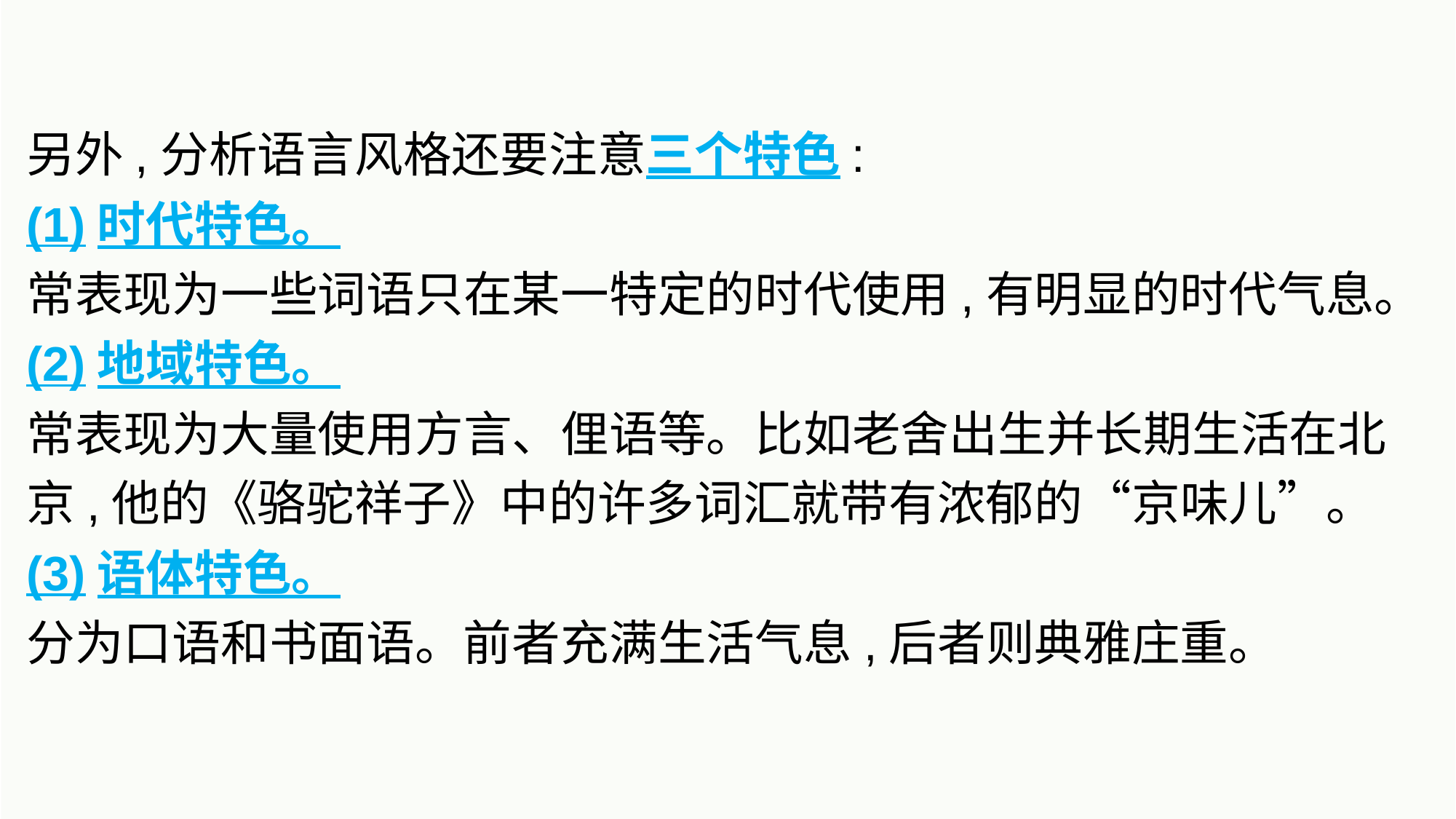

另外,分析语言风格还要注意三个特色:
(1)时代特色。
常表现为一些词语只在某一特定的时代使用,有明显的时代气息。
(2)地域特色。
常表现为大量使用方言、俚语等。比如老舍出生并长期生活在北京,他的《骆驼祥子》中的许多词汇就带有浓郁的“京味儿”。
(3)语体特色。
分为口语和书面语。前者充满生活气息,后者则典雅庄重。